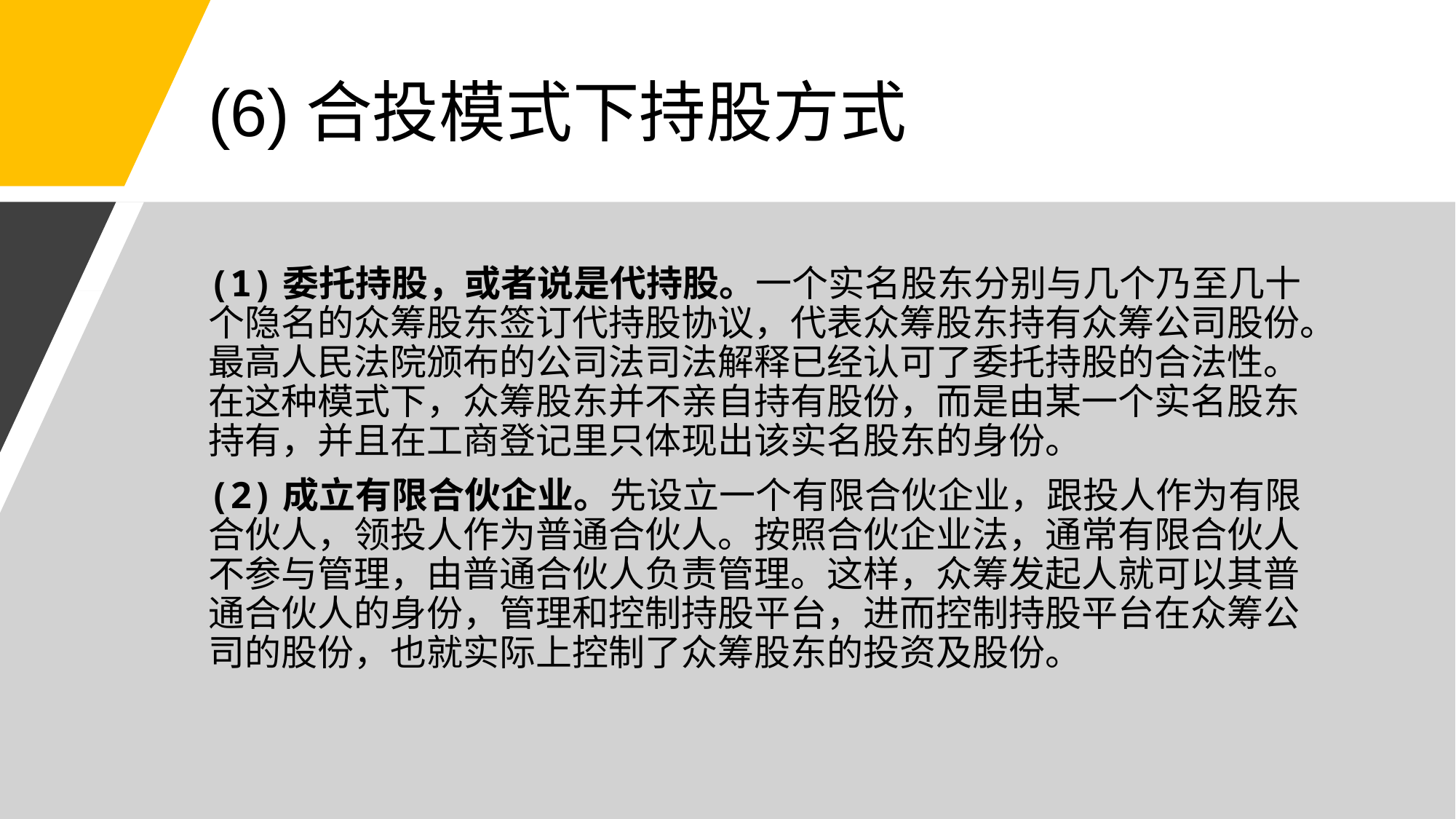

# (6)合投模式下持股方式

(1)委托持股，或者说是代持股。一个实名股东分别与几个乃至几十个隐名的众筹股东签订代持股协议，代表众筹股东持有众筹公司股份。最高人民法院颁布的公司法司法解释已经认可了委托持股的合法性。在这种模式下，众筹股东并不亲自持有股份，而是由某一个实名股东持有，并且在工商登记里只体现出该实名股东的身份。
(2)成立有限合伙企业。先设立一个有限合伙企业，跟投人作为有限合伙人，领投人作为普通合伙人。按照合伙企业法，通常有限合伙人不参与管理，由普通合伙人负责管理。这样，众筹发起人就可以其普通合伙人的身份，管理和控制持股平台，进而控制持股平台在众筹公司的股份，也就实际上控制了众筹股东的投资及股份。